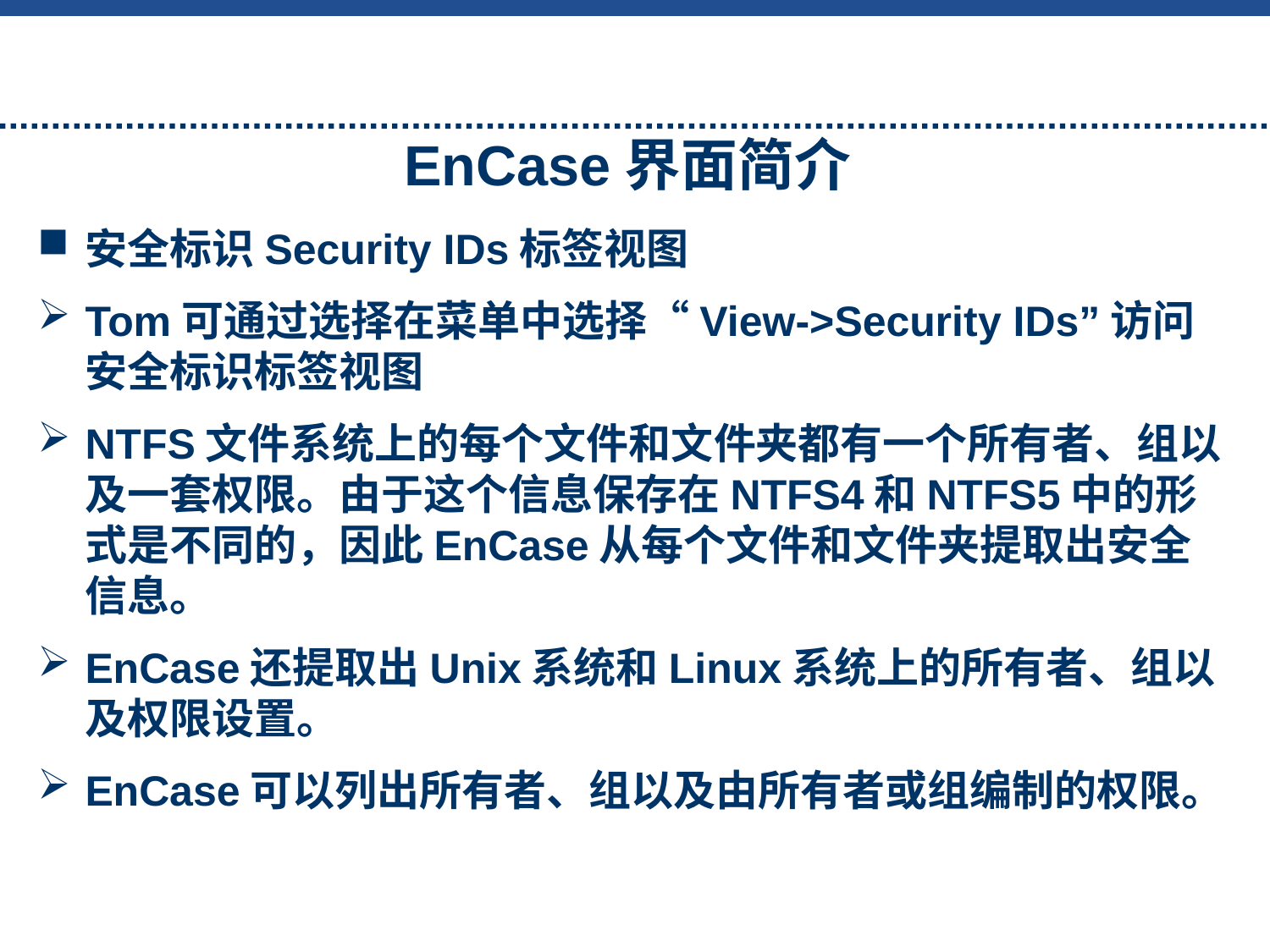

EnCase界面简介
安全标识Security IDs标签视图
Tom可通过选择在菜单中选择“View->Security IDs”访问安全标识标签视图
NTFS文件系统上的每个文件和文件夹都有一个所有者、组以及一套权限。由于这个信息保存在NTFS4和NTFS5中的形式是不同的，因此EnCase从每个文件和文件夹提取出安全信息。
EnCase还提取出Unix系统和Linux系统上的所有者、组以及权限设置。
EnCase可以列出所有者、组以及由所有者或组编制的权限。